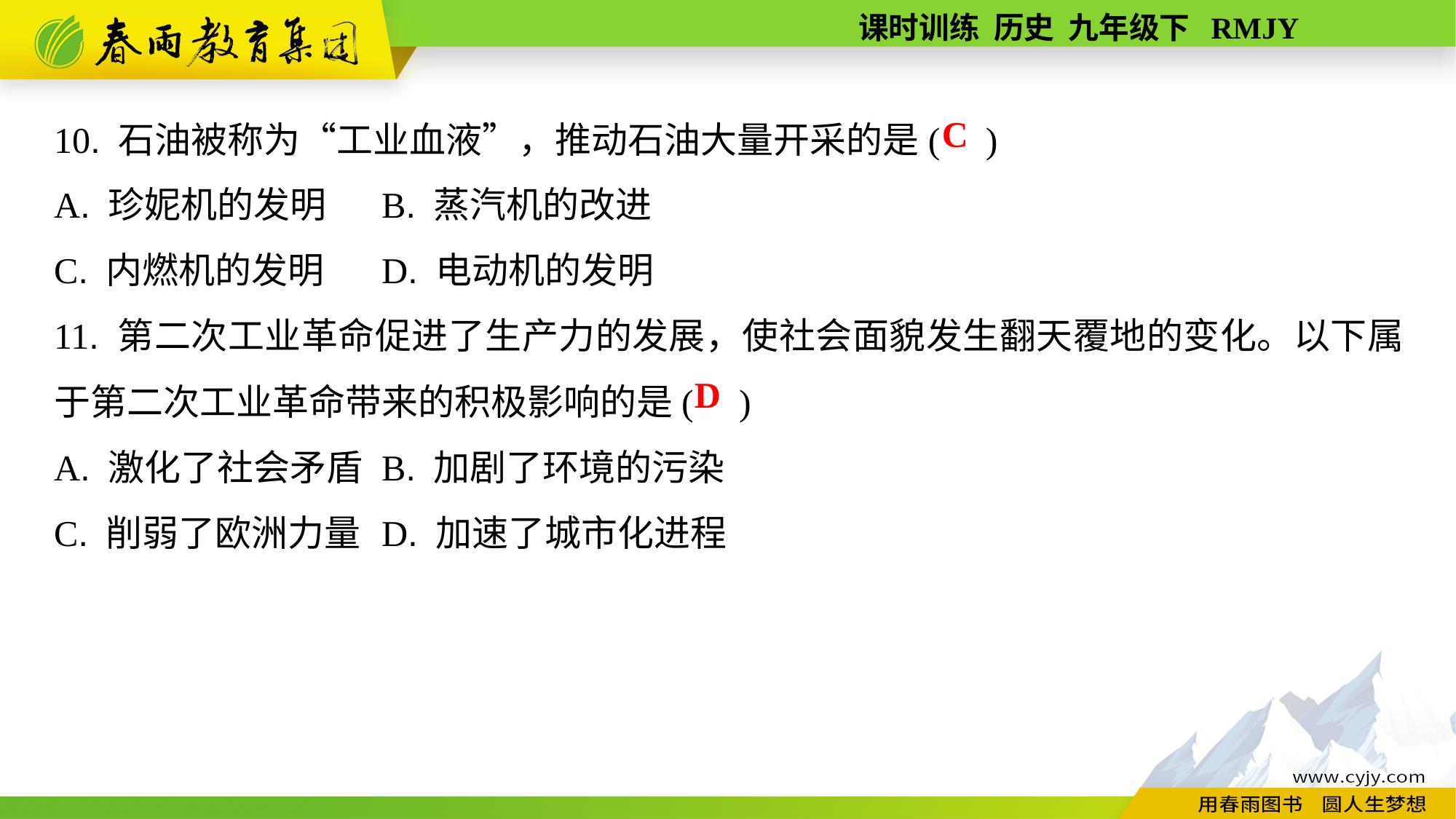

10. 石油被称为“工业血液”，推动石油大量开采的是(     )
A. 珍妮机的发明	B. 蒸汽机的改进
C. 内燃机的发明	D. 电动机的发明
11. 第二次工业革命促进了生产力的发展，使社会面貌发生翻天覆地的变化。以下属于第二次工业革命带来的积极影响的是(     )
A. 激化了社会矛盾	B. 加剧了环境的污染
C. 削弱了欧洲力量	D. 加速了城市化进程
C
D